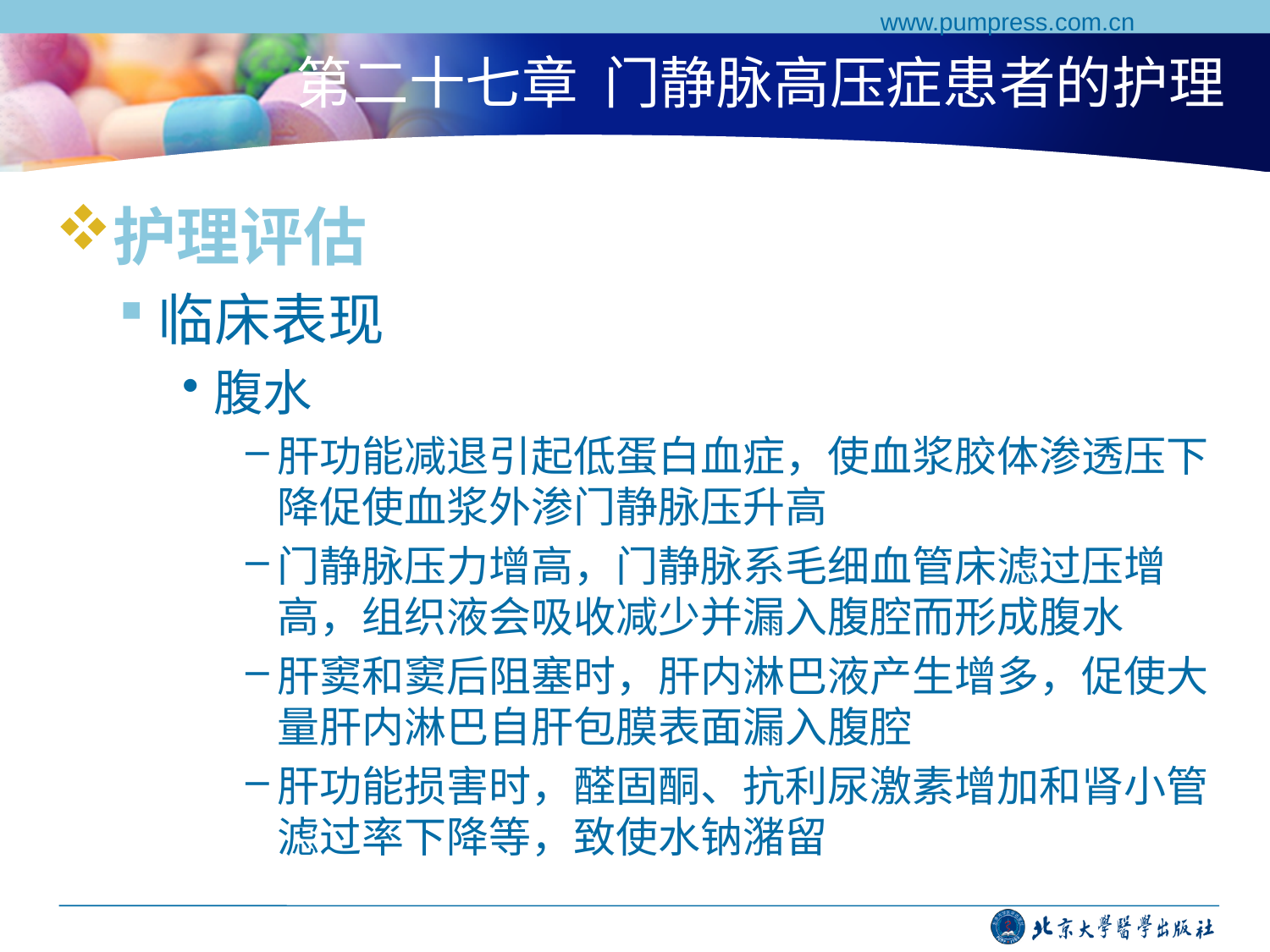

www.pumpress.com.cn
# 第二十七章  门静脉高压症患者的护理
护理评估
临床表现
腹水
肝功能减退引起低蛋白血症，使血浆胶体渗透压下降促使血浆外渗门静脉压升高
门静脉压力增高，门静脉系毛细血管床滤过压增高，组织液会吸收减少并漏入腹腔而形成腹水
肝窦和窦后阻塞时，肝内淋巴液产生增多，促使大量肝内淋巴自肝包膜表面漏入腹腔
肝功能损害时，醛固酮、抗利尿激素增加和肾小管滤过率下降等，致使水钠潴留